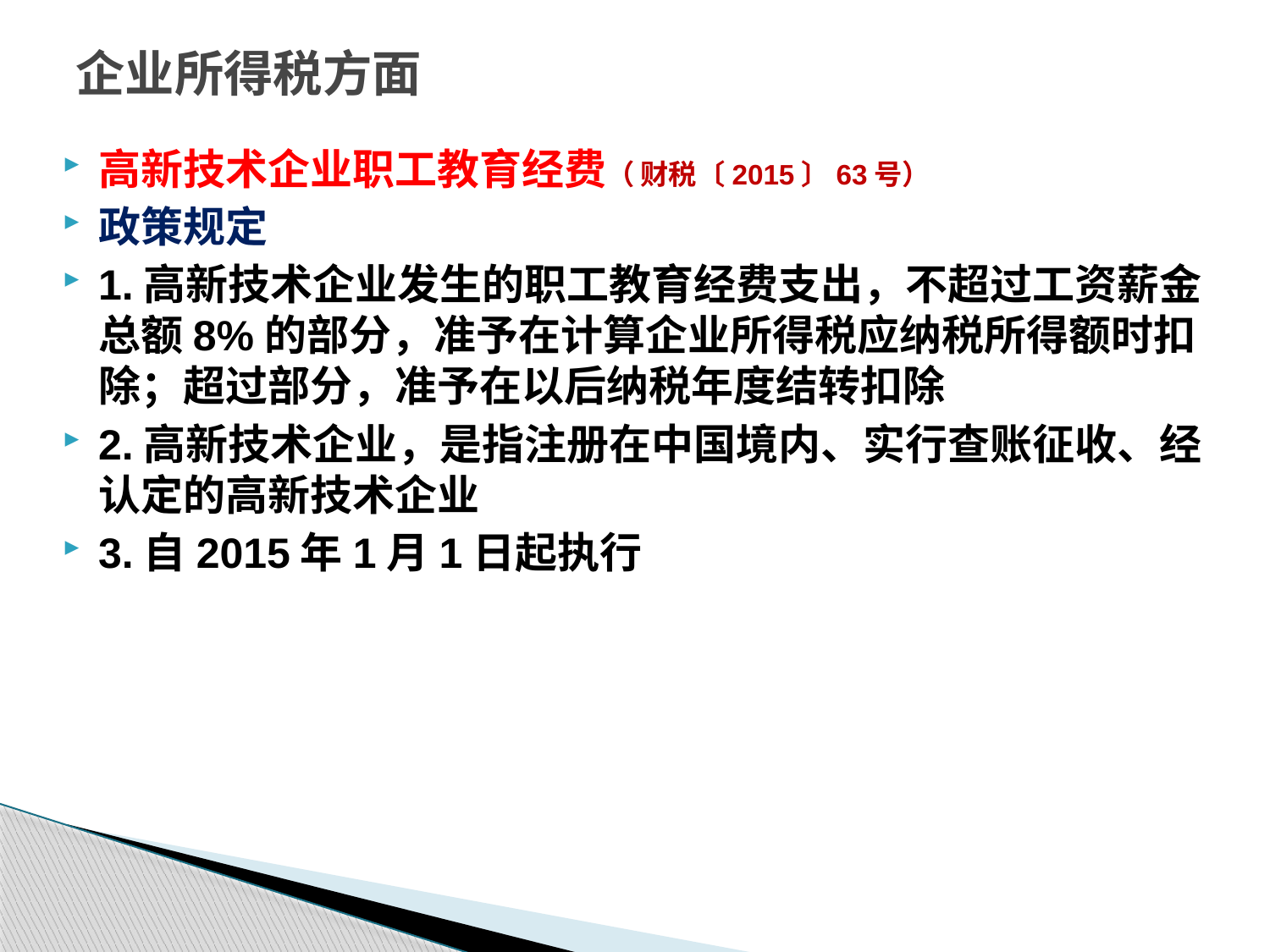

# 企业所得税方面
高新技术企业职工教育经费（ 财税〔2015〕63号）
政策规定
1.高新技术企业发生的职工教育经费支出，不超过工资薪金总额8%的部分，准予在计算企业所得税应纳税所得额时扣除；超过部分，准予在以后纳税年度结转扣除
2.高新技术企业，是指注册在中国境内、实行查账征收、经认定的高新技术企业
3.自2015年1月1日起执行